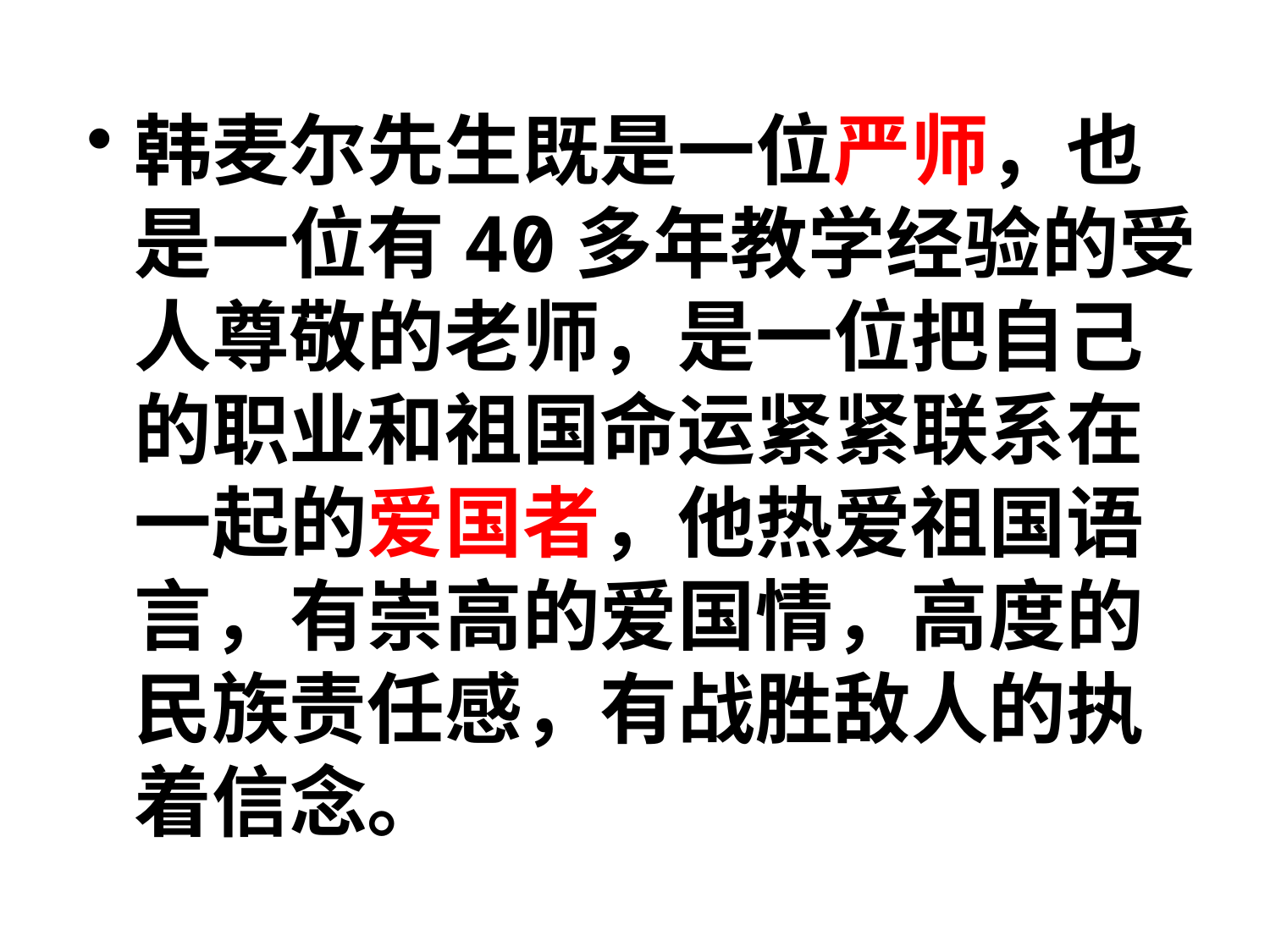

韩麦尔先生既是一位严师，也是一位有40多年教学经验的受人尊敬的老师，是一位把自己的职业和祖国命运紧紧联系在一起的爱国者，他热爱祖国语言，有崇高的爱国情，高度的民族责任感，有战胜敌人的执着信念。